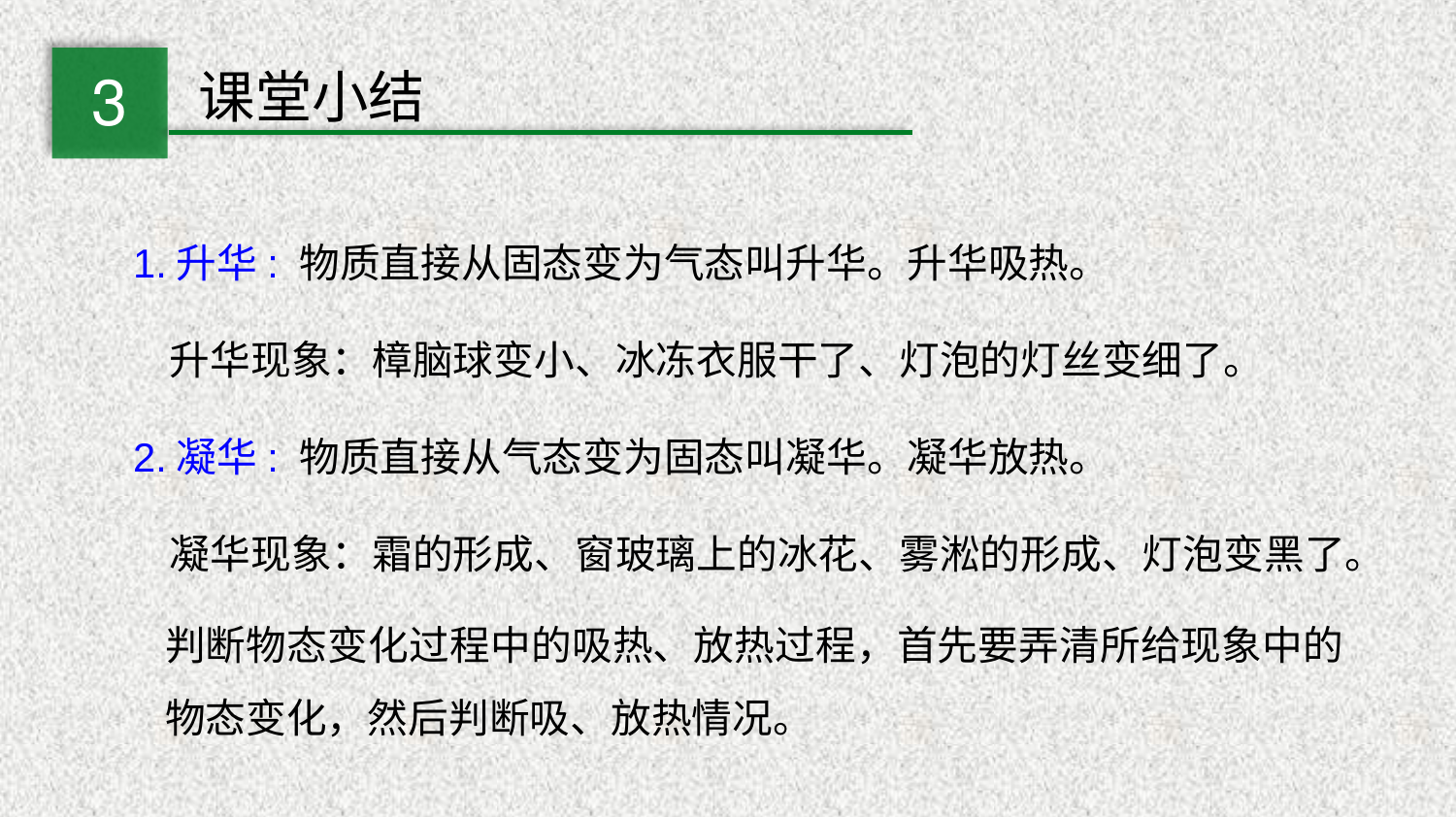

3
课堂小结
1.升华: 物质直接从固态变为气态叫升华。升华吸热。
   升华现象：樟脑球变小、冰冻衣服干了、灯泡的灯丝变细了。
2.凝华: 物质直接从气态变为固态叫凝华。凝华放热。
   凝华现象：霜的形成、窗玻璃上的冰花、雾淞的形成、灯泡变黑了。
判断物态变化过程中的吸热、放热过程，首先要弄清所给现象中的物态变化，然后判断吸、放热情况。